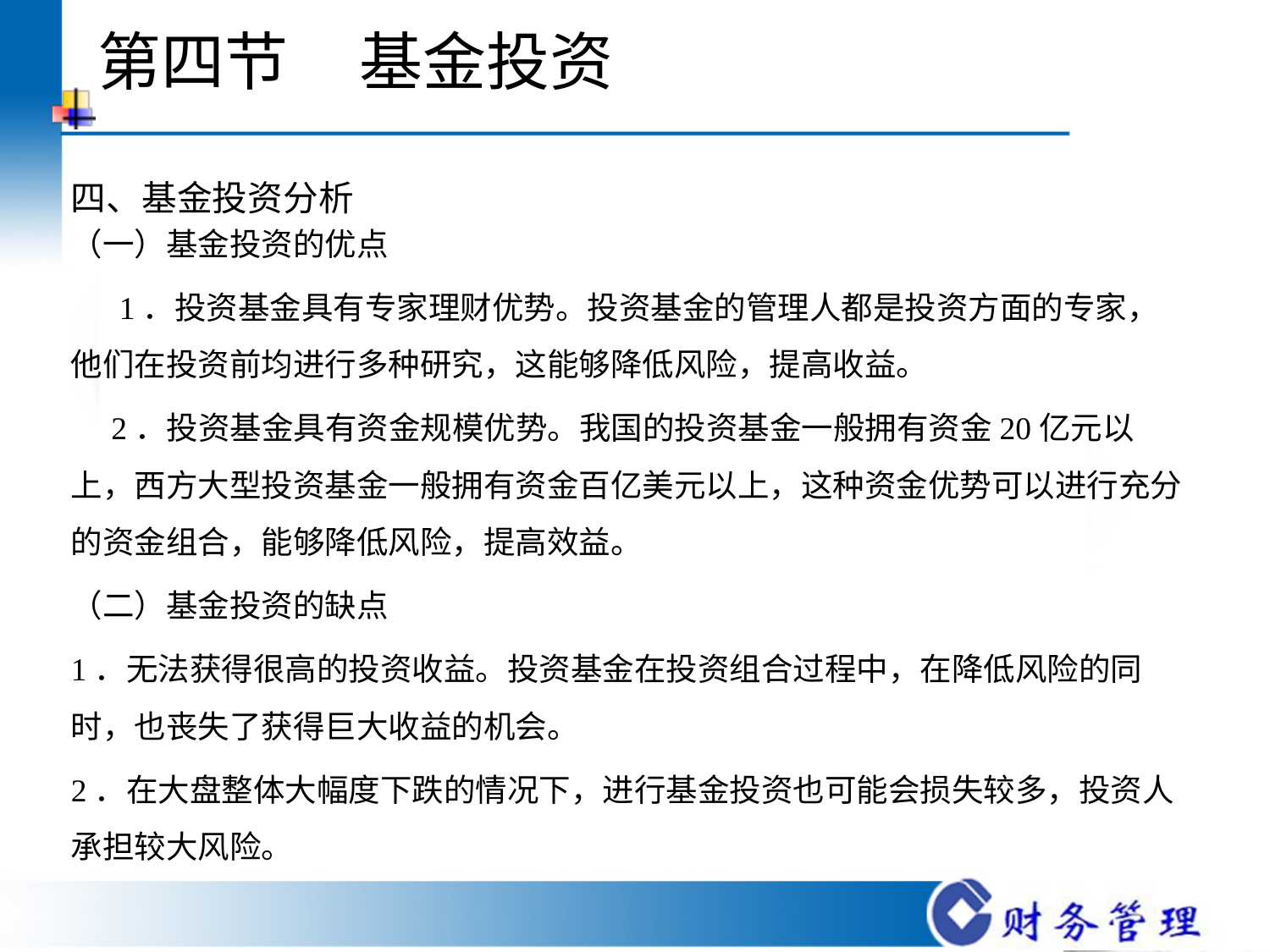

# 第四节     基金投资
四、基金投资分析
（一）基金投资的优点
      1．投资基金具有专家理财优势。投资基金的管理人都是投资方面的专家，他们在投资前均进行多种研究，这能够降低风险，提高收益。
     2．投资基金具有资金规模优势。我国的投资基金一般拥有资金20亿元以上，西方大型投资基金一般拥有资金百亿美元以上，这种资金优势可以进行充分的资金组合，能够降低风险，提高效益。
（二）基金投资的缺点
1．无法获得很高的投资收益。投资基金在投资组合过程中，在降低风险的同时，也丧失了获得巨大收益的机会。
2．在大盘整体大幅度下跌的情况下，进行基金投资也可能会损失较多，投资人承担较大风险。
37